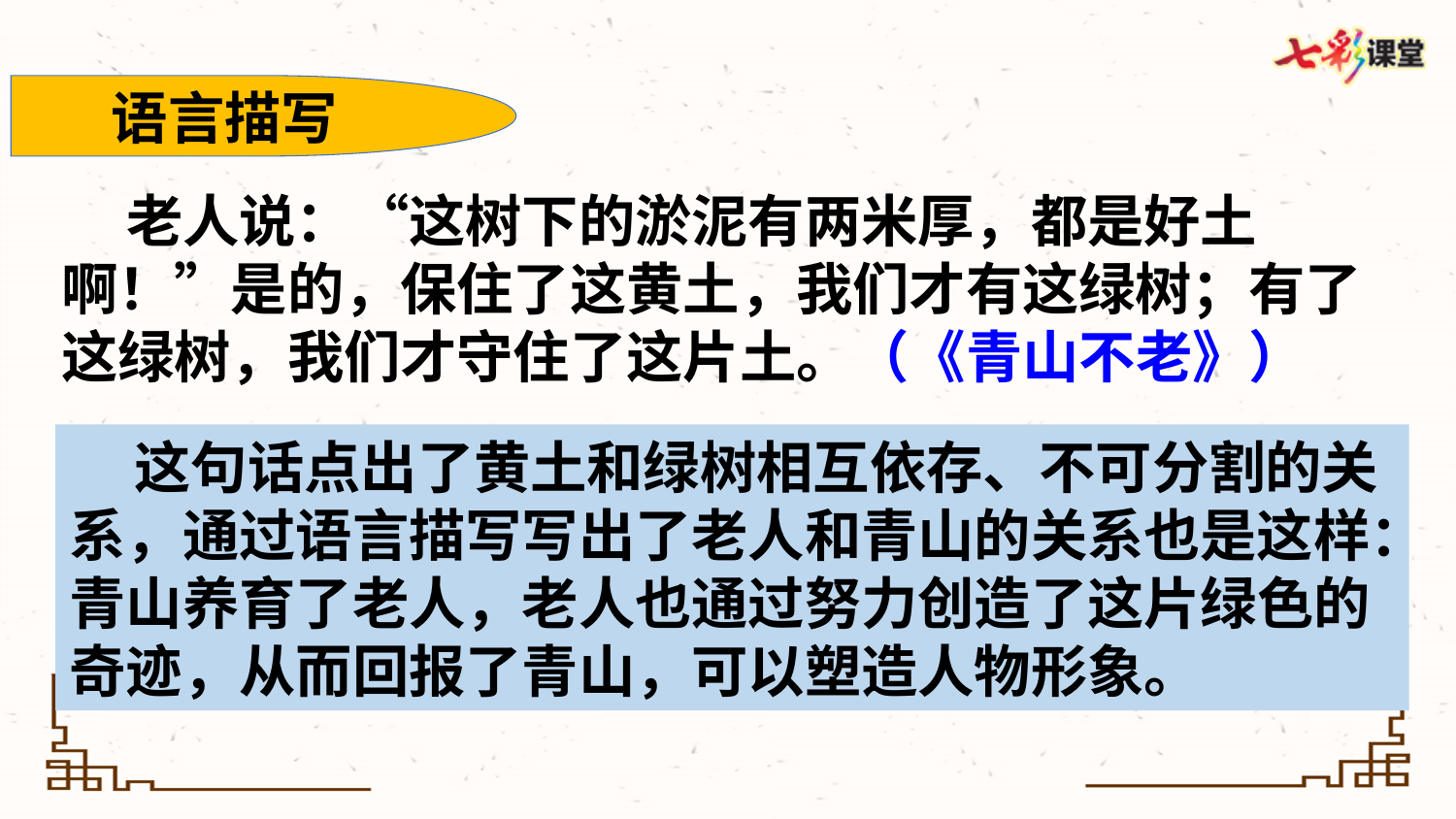

语言描写
    老人说：“这树下的淤泥有两米厚，都是好土啊！”是的，保住了这黄土，我们才有这绿树；有了这绿树，我们才守住了这片土。（《青山不老》）
    这句话点出了黄土和绿树相互依存、不可分割的关系，通过语言描写写出了老人和青山的关系也是这样：青山养育了老人，老人也通过努力创造了这片绿色的奇迹，从而回报了青山，可以塑造人物形象。